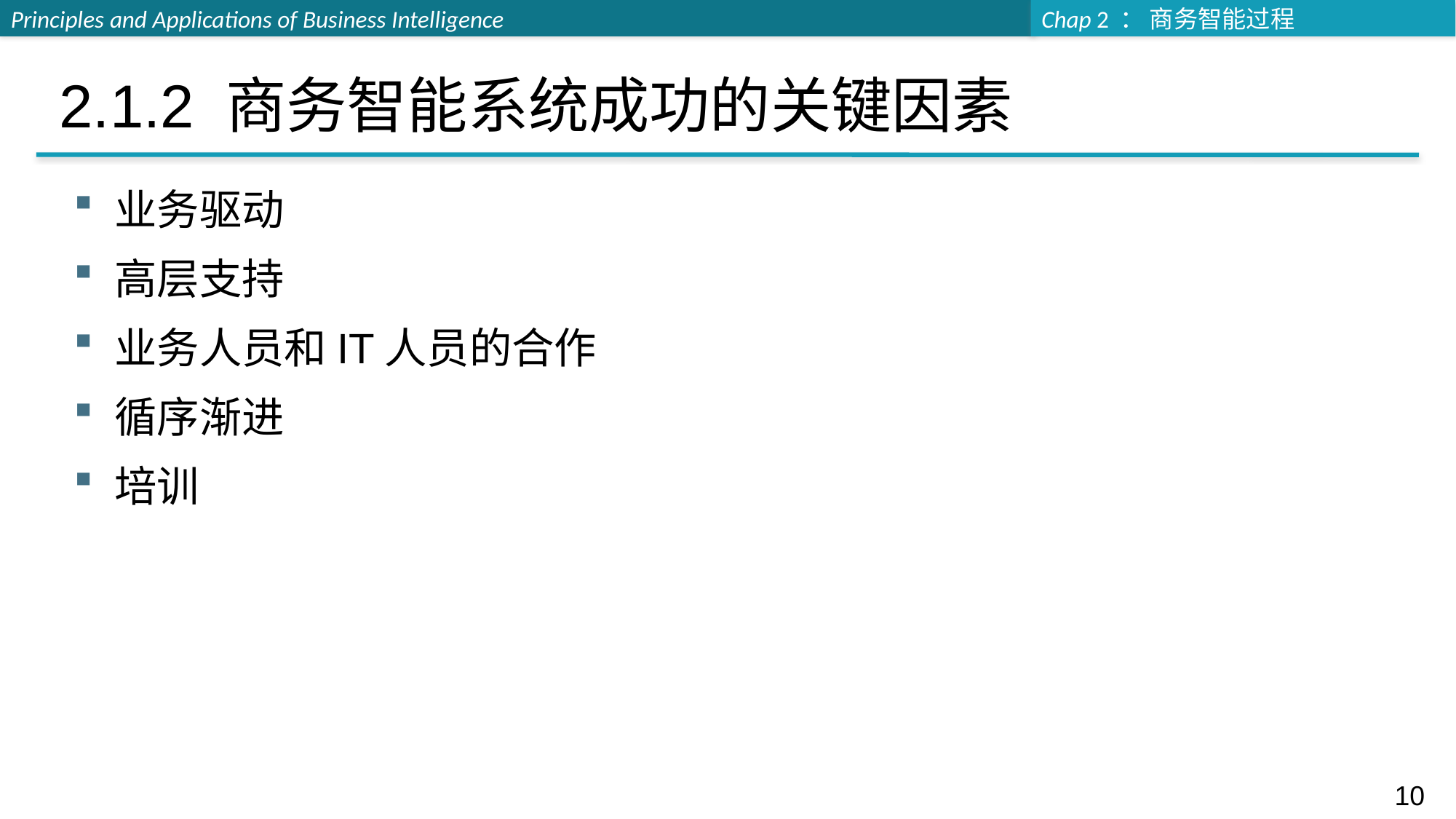

# 2.1.2 商务智能系统成功的关键因素
业务驱动
高层支持
业务人员和IT人员的合作
循序渐进
培训